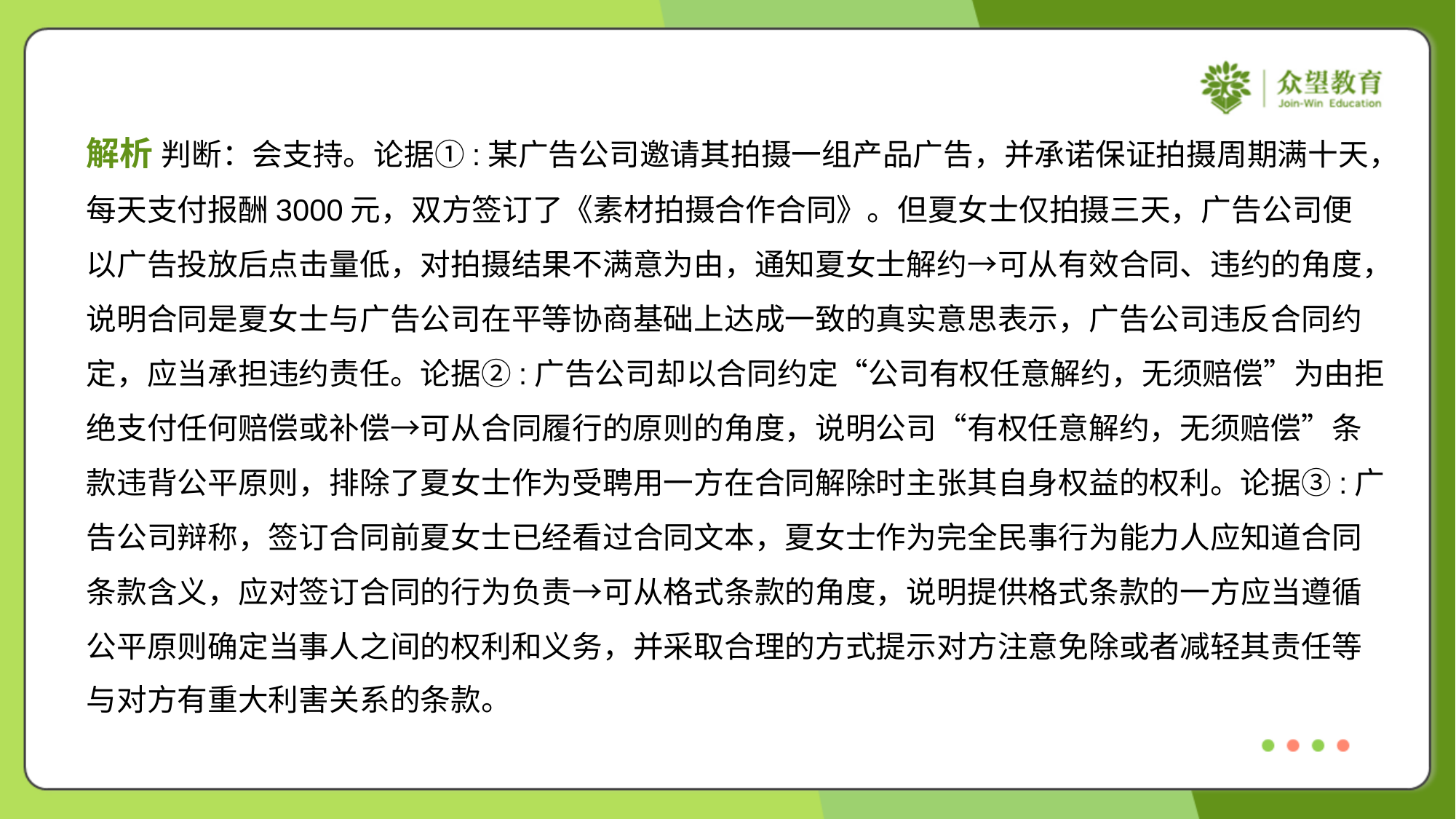

解析 判断：会支持。论据①:某广告公司邀请其拍摄一组产品广告，并承诺保证拍摄周期满十天，
每天支付报酬3000元，双方签订了《素材拍摄合作合同》。但夏女士仅拍摄三天，广告公司便
以广告投放后点击量低，对拍摄结果不满意为由，通知夏女士解约→可从有效合同、违约的角度，
说明合同是夏女士与广告公司在平等协商基础上达成一致的真实意思表示，广告公司违反合同约
定，应当承担违约责任。论据②:广告公司却以合同约定“公司有权任意解约，无须赔偿”为由拒
绝支付任何赔偿或补偿→可从合同履行的原则的角度，说明公司“有权任意解约，无须赔偿”条
款违背公平原则，排除了夏女士作为受聘用一方在合同解除时主张其自身权益的权利。论据③:广
告公司辩称，签订合同前夏女士已经看过合同文本，夏女士作为完全民事行为能力人应知道合同
条款含义，应对签订合同的行为负责→可从格式条款的角度，说明提供格式条款的一方应当遵循
公平原则确定当事人之间的权利和义务，并采取合理的方式提示对方注意免除或者减轻其责任等
与对方有重大利害关系的条款。